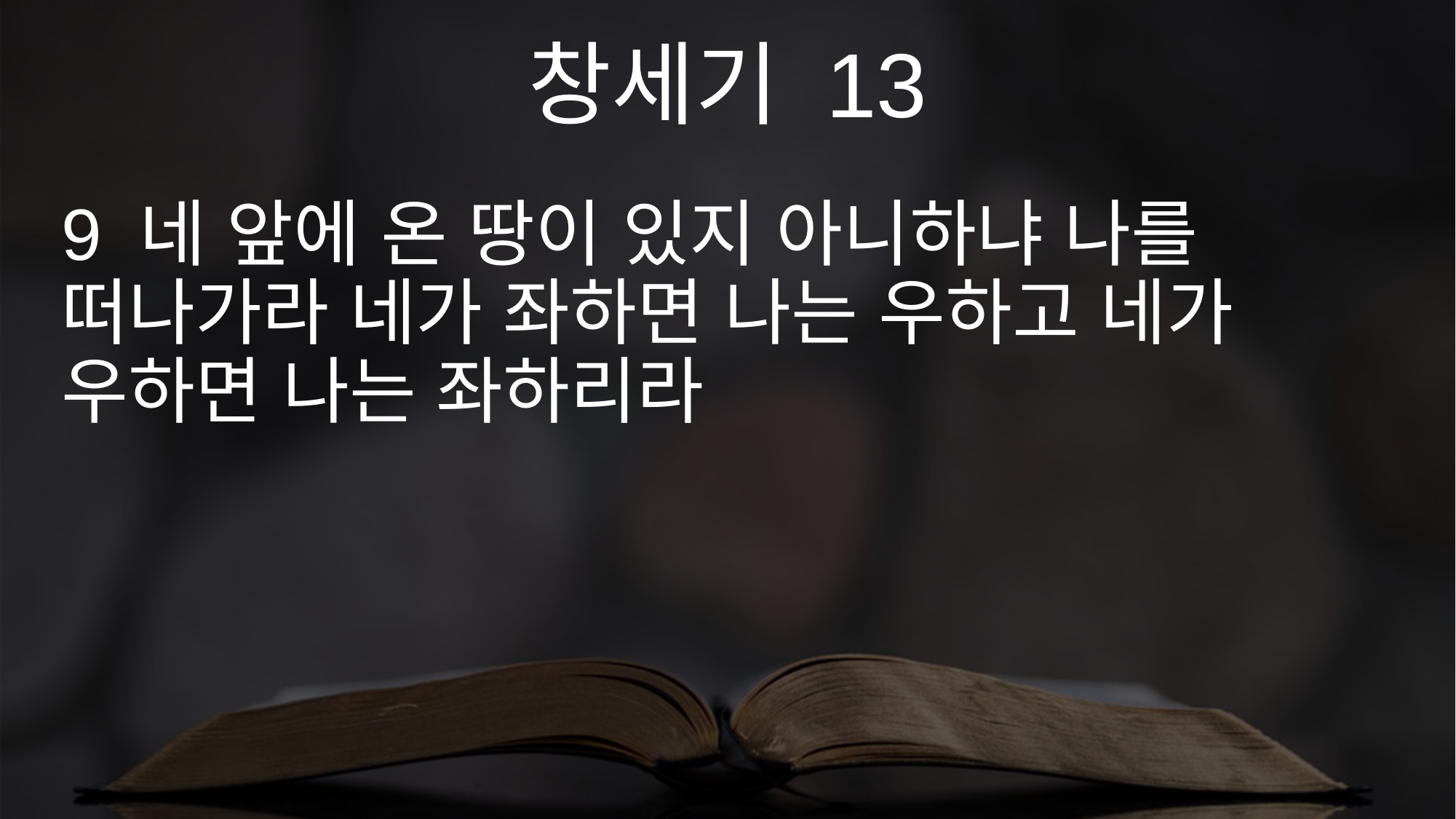

창세기 13
9 네 앞에 온 땅이 있지 아니하냐 나를 떠나가라 네가 좌하면 나는 우하고 네가 우하면 나는 좌하리라